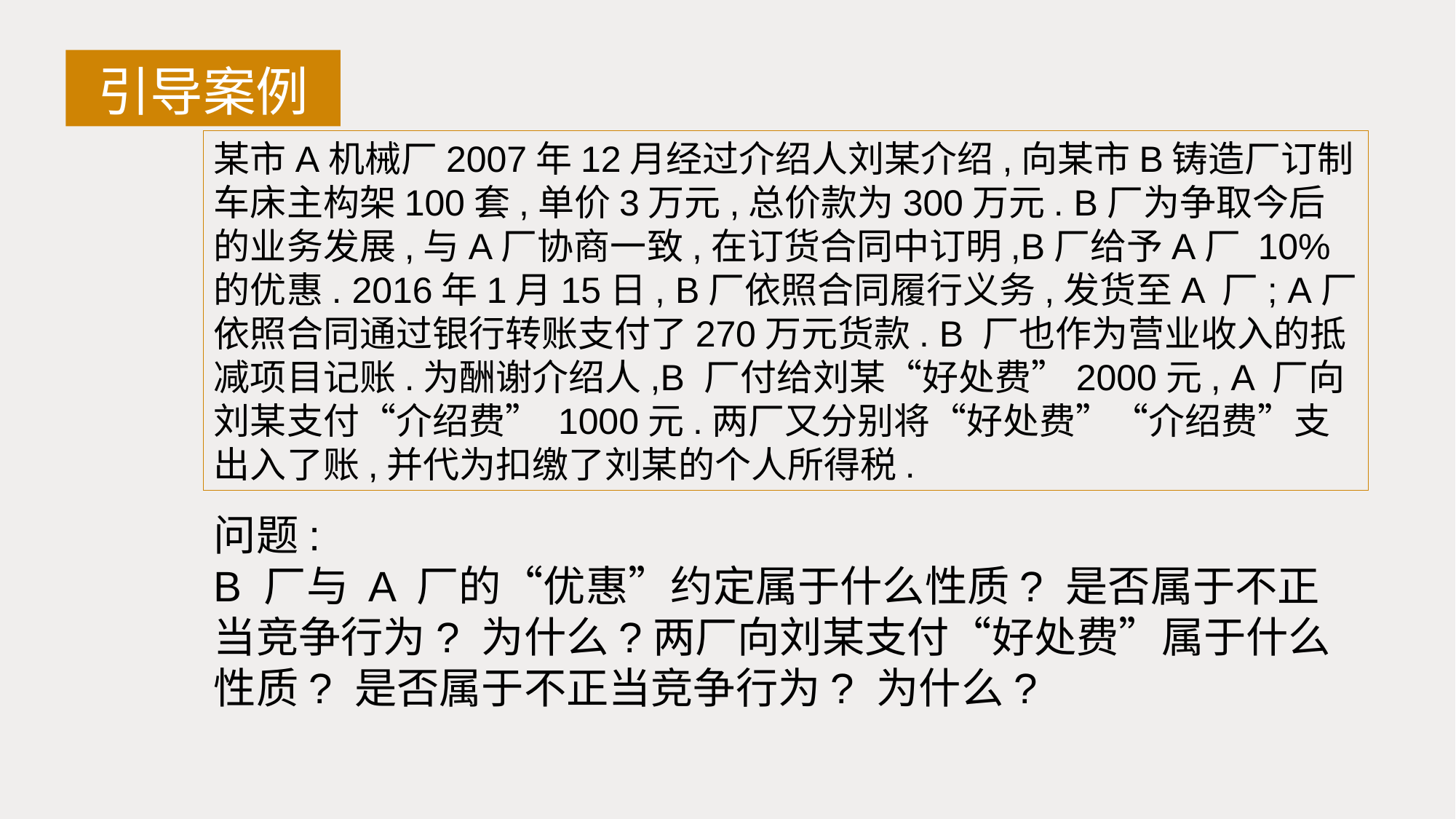

引导案例
某市A机械厂2007年12月经过介绍人刘某介绍,向某市B铸造厂订制车床主构架100套,单价3万元,总价款为300万元. B厂为争取今后的业务发展,与A厂协商一致,在订货合同中订明,B厂给予A厂 10%的优惠. 2016年1月15日, B厂依照合同履行义务,发货至A 厂; A厂依照合同通过银行转账支付了270万元货款. B 厂也作为营业收入的抵减项目记账.为酬谢介绍人,B 厂付给刘某“好处费”2000元, A 厂向刘某支付“介绍费” 1000元.两厂又分别将“好处费”“介绍费”支出入了账,并代为扣缴了刘某的个人所得税.
问题:
B 厂与 A 厂的“优惠”约定属于什么性质? 是否属于不正当竞争行为? 为什么?两厂向刘某支付“好处费”属于什么性质? 是否属于不正当竞争行为? 为什么?